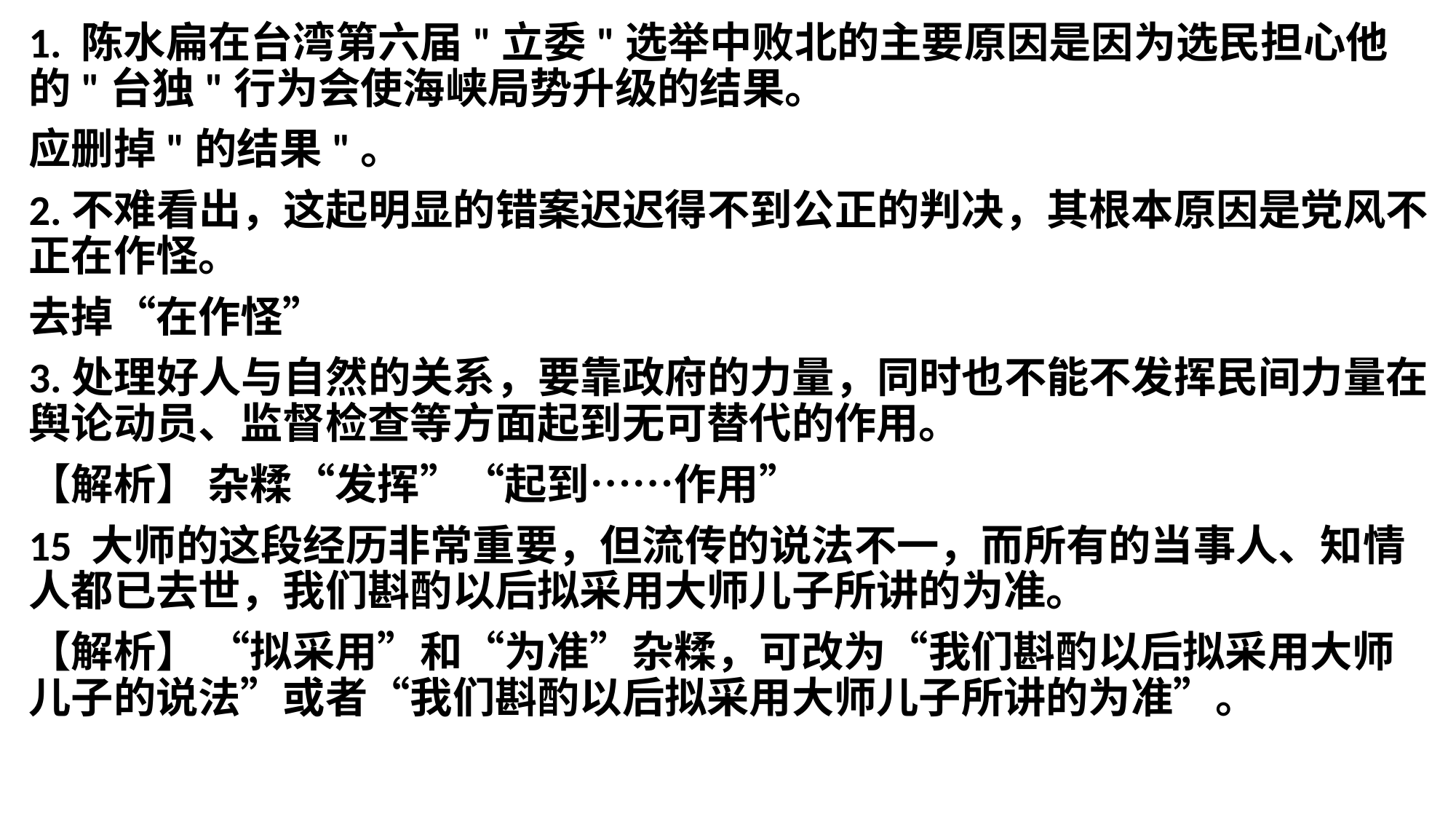

1. 陈水扁在台湾第六届"立委"选举中败北的主要原因是因为选民担心他的"台独"行为会使海峡局势升级的结果。
应删掉"的结果"。
2.不难看出，这起明显的错案迟迟得不到公正的判决，其根本原因是党风不正在作怪。
去掉“在作怪”
3.处理好人与自然的关系，要靠政府的力量，同时也不能不发挥民间力量在舆论动员、监督检查等方面起到无可替代的作用。
【解析】 杂糅“发挥”“起到……作用”
15 大师的这段经历非常重要，但流传的说法不一，而所有的当事人、知情人都已去世，我们斟酌以后拟采用大师儿子所讲的为准。
【解析】 “拟采用”和“为准”杂糅，可改为“我们斟酌以后拟采用大师儿子的说法”或者“我们斟酌以后拟采用大师儿子所讲的为准”。